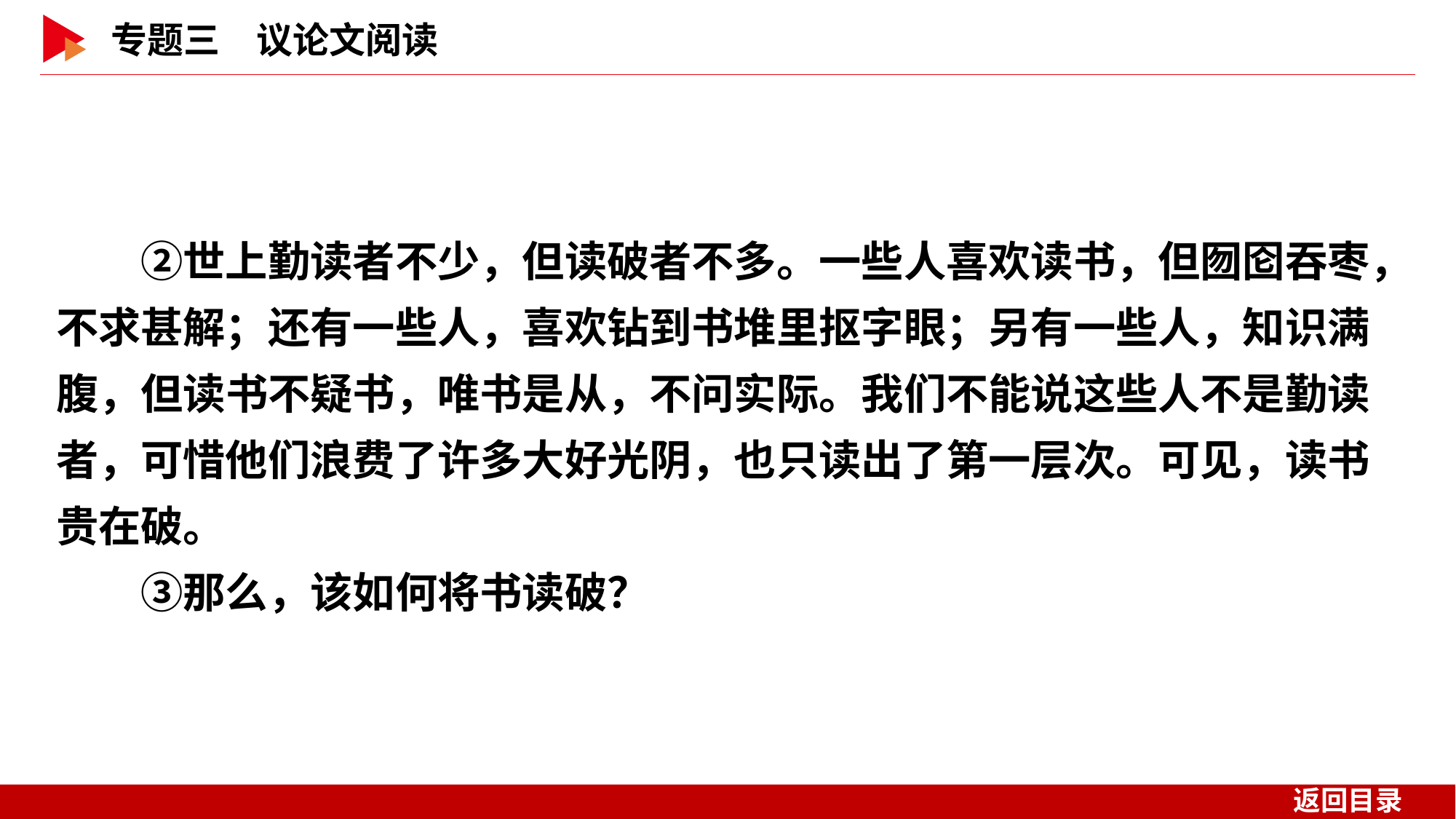

②世上勤读者不少，但读破者不多。一些人喜欢读书，但囫囵吞枣，不求甚解；还有一些人，喜欢钻到书堆里抠字眼；另有一些人，知识满腹，但读书不疑书，唯书是从，不问实际。我们不能说这些人不是勤读者，可惜他们浪费了许多大好光阴，也只读出了第一层次。可见，读书贵在破。
　　③那么，该如何将书读破？